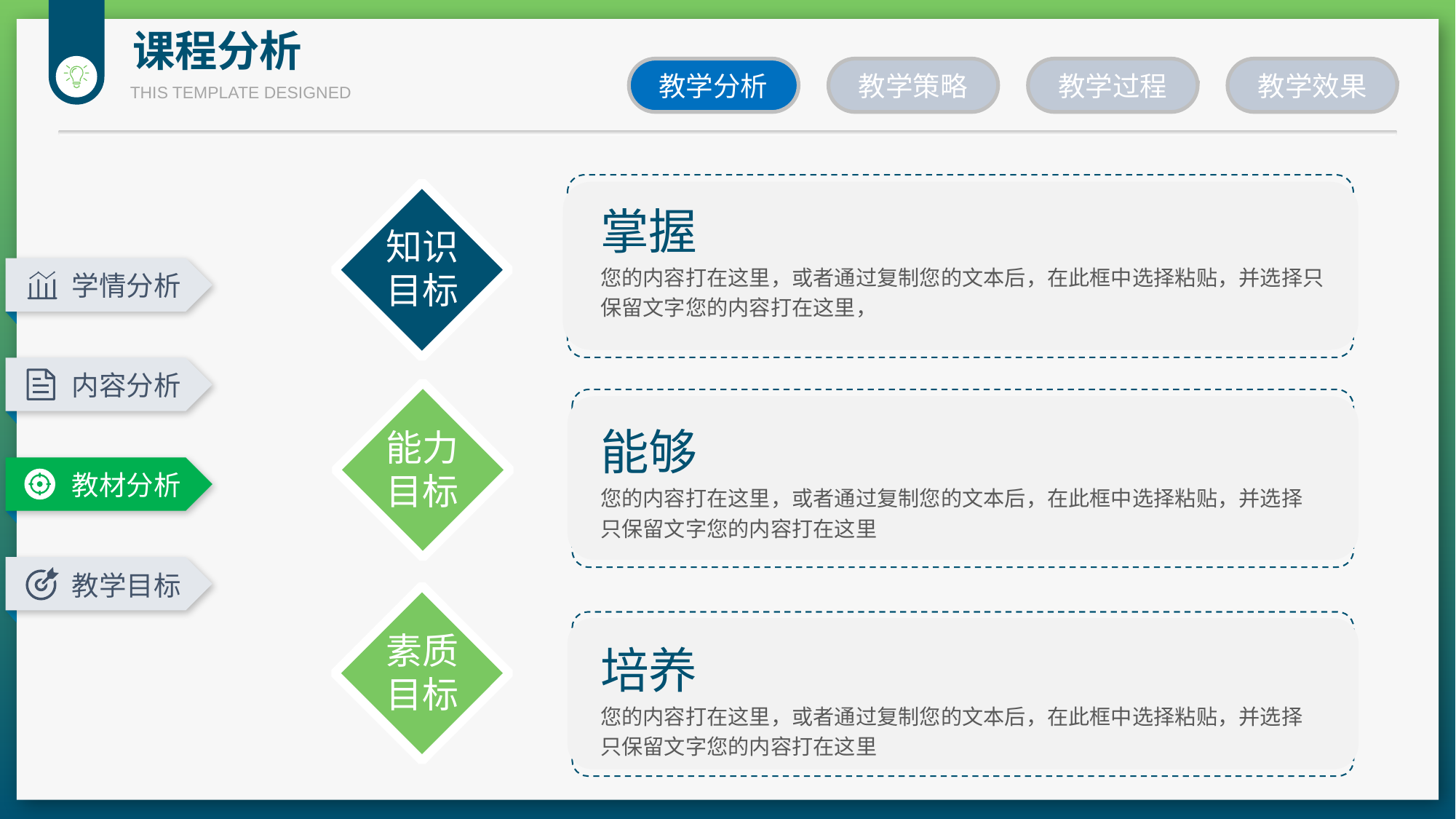

课程分析

教学分析
教学策略
教学过程
教学效果

THIS TEMPLATE DESIGNED

知识目标

能力目标

素质目标
掌握
您的内容打在这里，或者通过复制您的文本后，在此框中选择粘贴，并选择只保留文字您的内容打在这里，

学情分析

内容分析

能够
您的内容打在这里，或者通过复制您的文本后，在此框中选择粘贴，并选择只保留文字您的内容打在这里

教材分析

教学目标

培养
您的内容打在这里，或者通过复制您的文本后，在此框中选择粘贴，并选择只保留文字您的内容打在这里